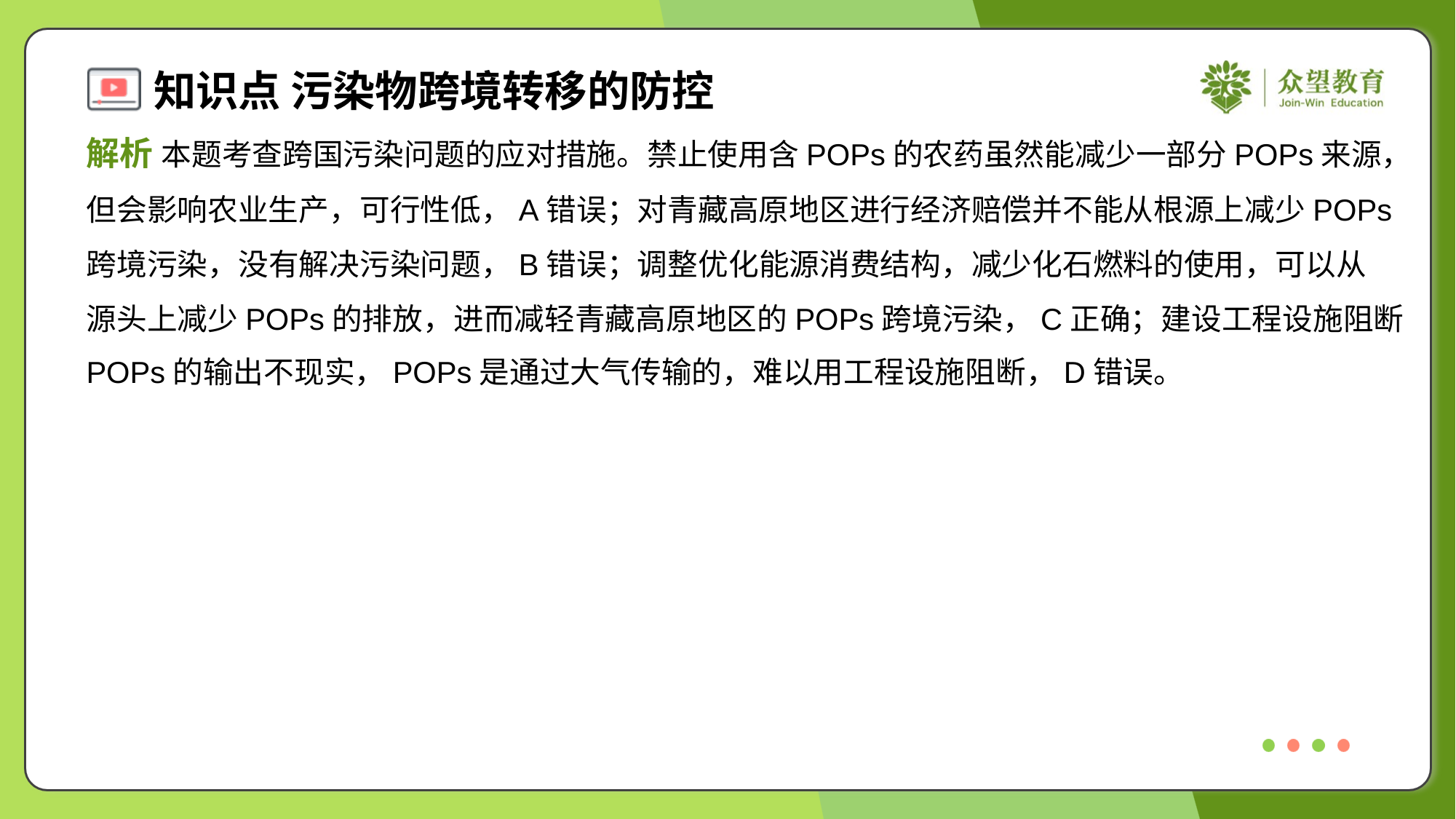

解析 本题考查跨国污染问题的应对措施。禁止使用含POPs的农药虽然能减少一部分POPs来源，
但会影响农业生产，可行性低，A错误；对青藏高原地区进行经济赔偿并不能从根源上减少POPs
跨境污染，没有解决污染问题，B错误；调整优化能源消费结构，减少化石燃料的使用，可以从
源头上减少POPs的排放，进而减轻青藏高原地区的POPs跨境污染，C正确；建设工程设施阻断
POPs的输出不现实，POPs是通过大气传输的，难以用工程设施阻断，D错误。